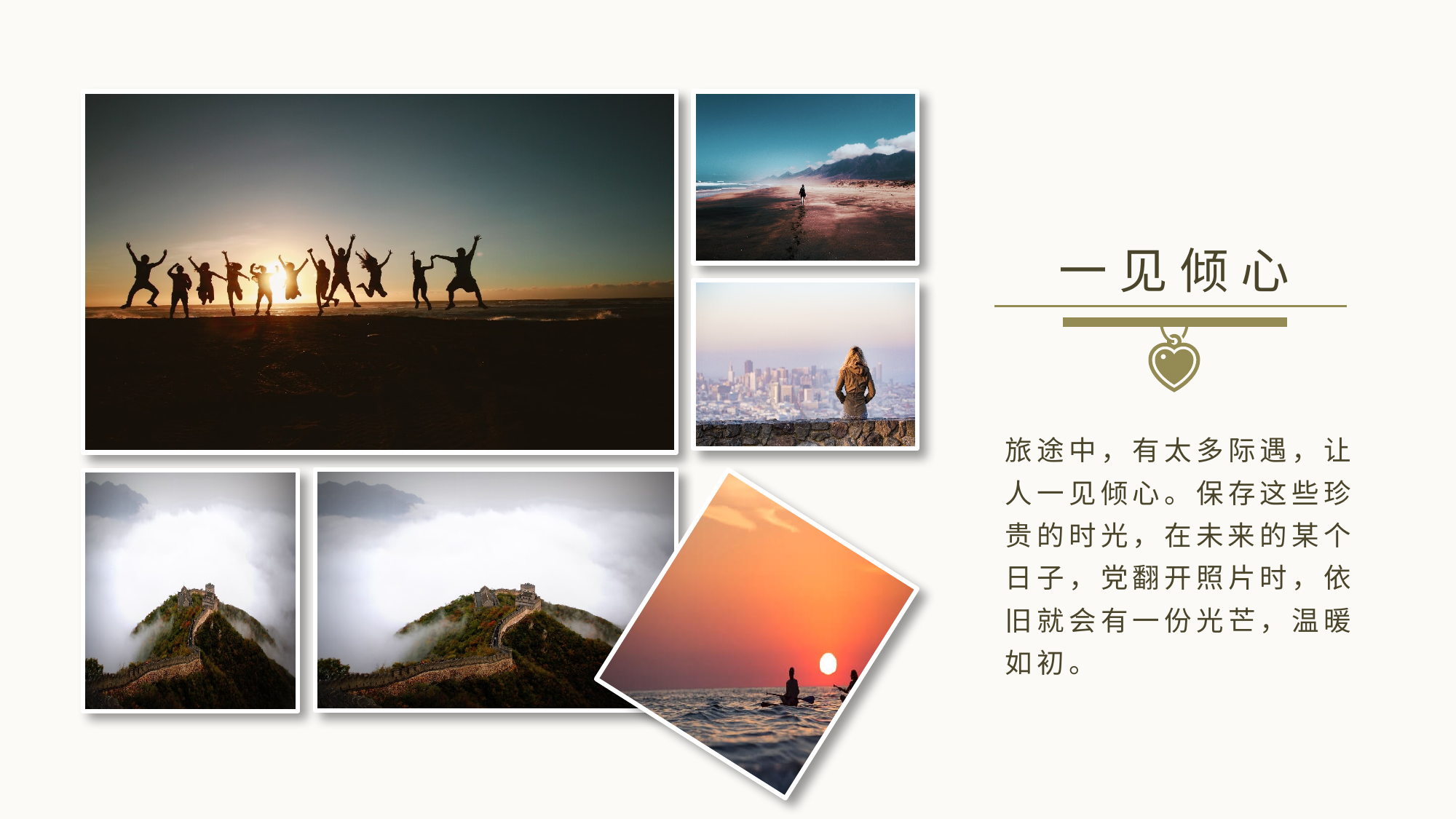

一见倾心

旅途中，有太多际遇，让人一见倾心。保存这些珍贵的时光，在未来的某个日子，党翻开照片时，依旧就会有一份光芒，温暖如初。

延迟符